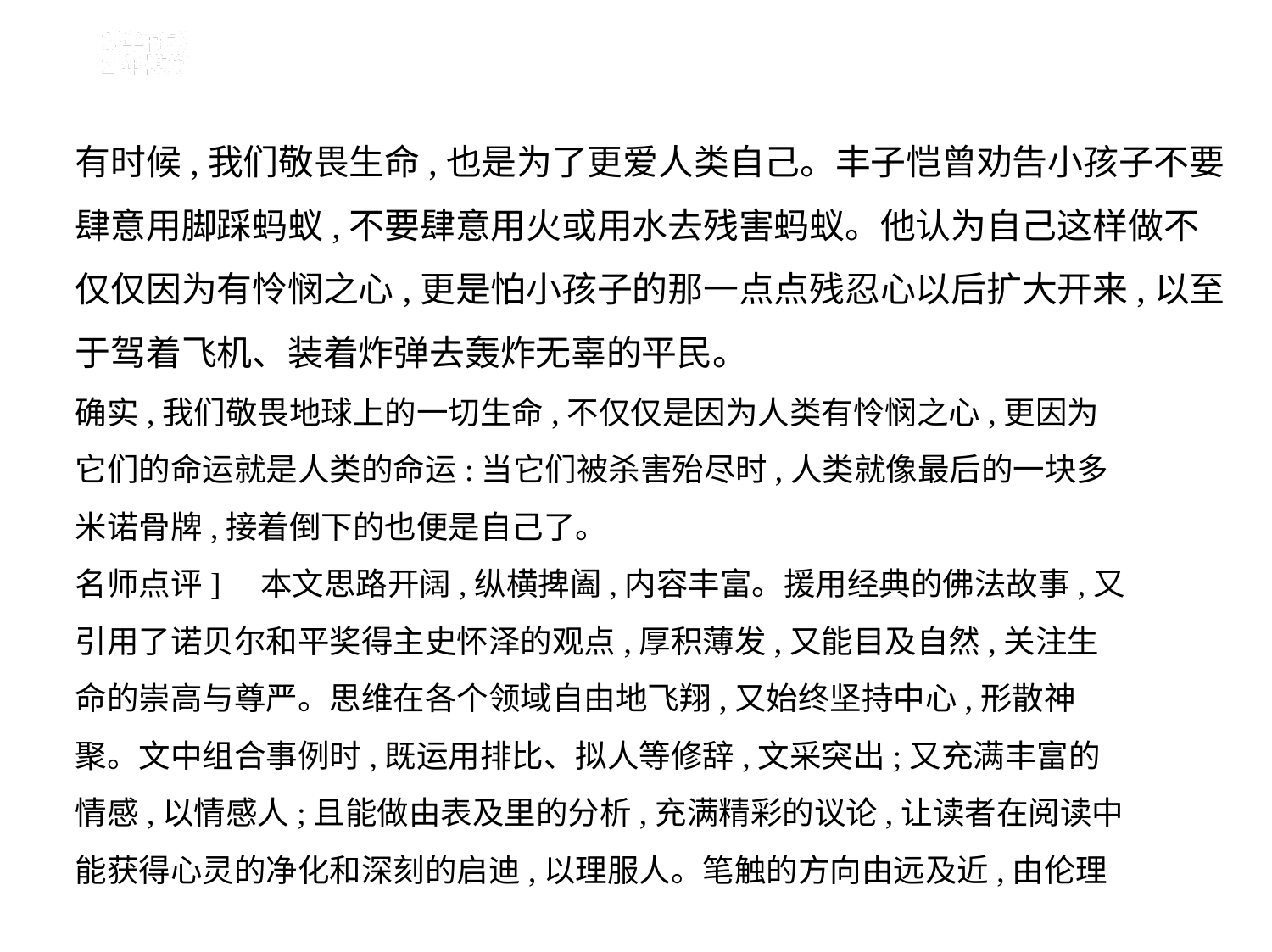

有时候,我们敬畏生命,也是为了更爱人类自己。丰子恺曾劝告小孩子不要
肆意用脚踩蚂蚁,不要肆意用火或用水去残害蚂蚁。他认为自己这样做不
仅仅因为有怜悯之心,更是怕小孩子的那一点点残忍心以后扩大开来,以至
于驾着飞机、装着炸弹去轰炸无辜的平民。
确实,我们敬畏地球上的一切生命,不仅仅是因为人类有怜悯之心,更因为
它们的命运就是人类的命运:当它们被杀害殆尽时,人类就像最后的一块多
米诺骨牌,接着倒下的也便是自己了。
名师点评]　本文思路开阔,纵横捭阖,内容丰富。援用经典的佛法故事,又
引用了诺贝尔和平奖得主史怀泽的观点,厚积薄发,又能目及自然,关注生
命的崇高与尊严。思维在各个领域自由地飞翔,又始终坚持中心,形散神
聚。文中组合事例时,既运用排比、拟人等修辞,文采突出;又充满丰富的
情感,以情感人;且能做由表及里的分析,充满精彩的议论,让读者在阅读中
能获得心灵的净化和深刻的启迪,以理服人。笔触的方向由远及近,由伦理